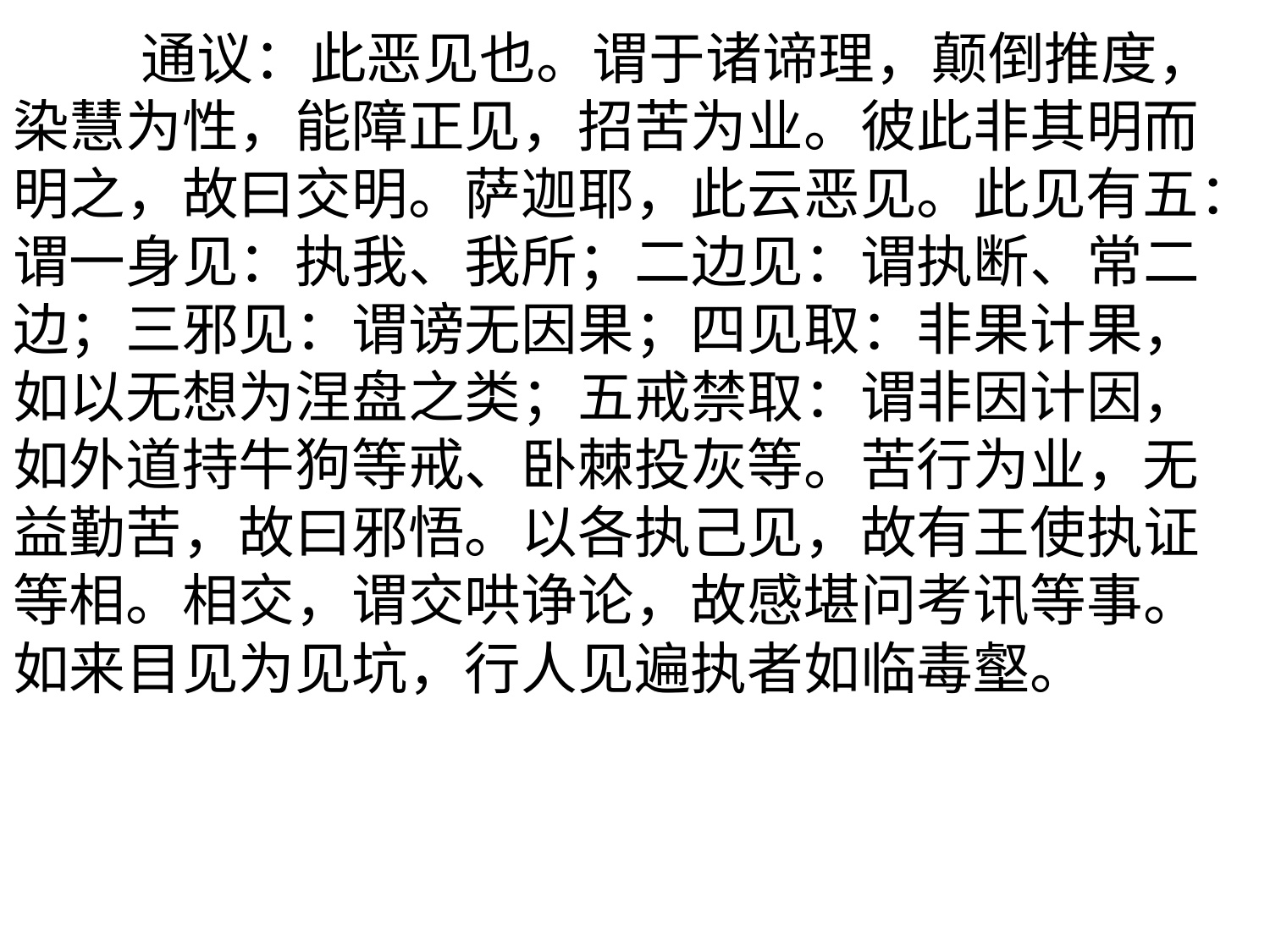

通议：此恶见也。谓于诸谛理，颠倒推度，染慧为性，能障正见，招苦为业。彼此非其明而明之，故曰交明。萨迦耶，此云恶见。此见有五：谓一身见：执我、我所；二边见：谓执断、常二边；三邪见：谓谤无因果；四见取：非果计果，如以无想为涅盘之类；五戒禁取：谓非因计因，如外道持牛狗等戒、卧棘投灰等。苦行为业，无益勤苦，故曰邪悟。以各执己见，故有王使执证等相。相交，谓交哄诤论，故感堪问考讯等事。如来目见为见坑，行人见遍执者如临毒壑。